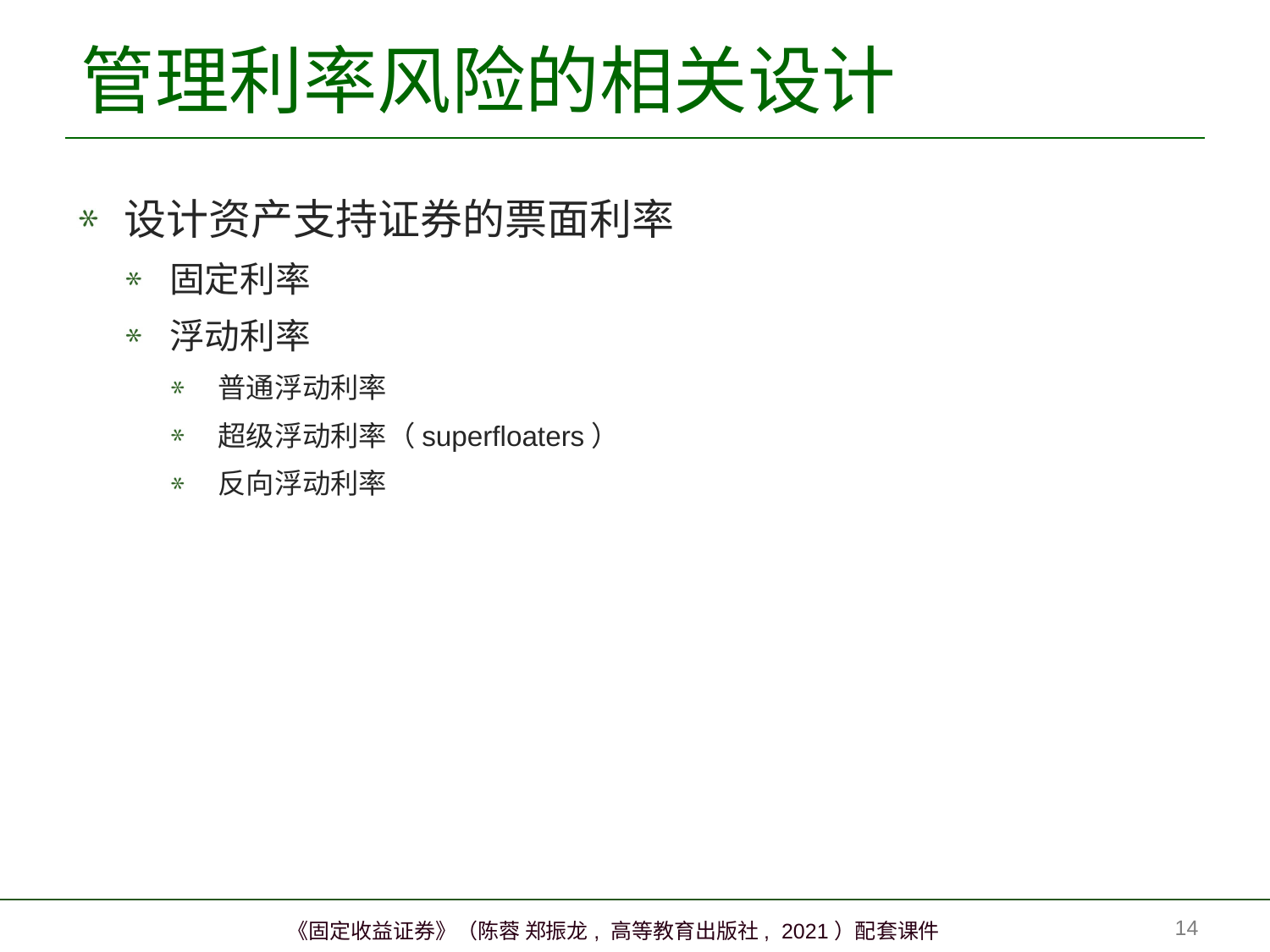

# 管理利率风险的相关设计
设计资产支持证券的票面利率
固定利率
浮动利率
普通浮动利率
超级浮动利率（superfloaters）
反向浮动利率

14